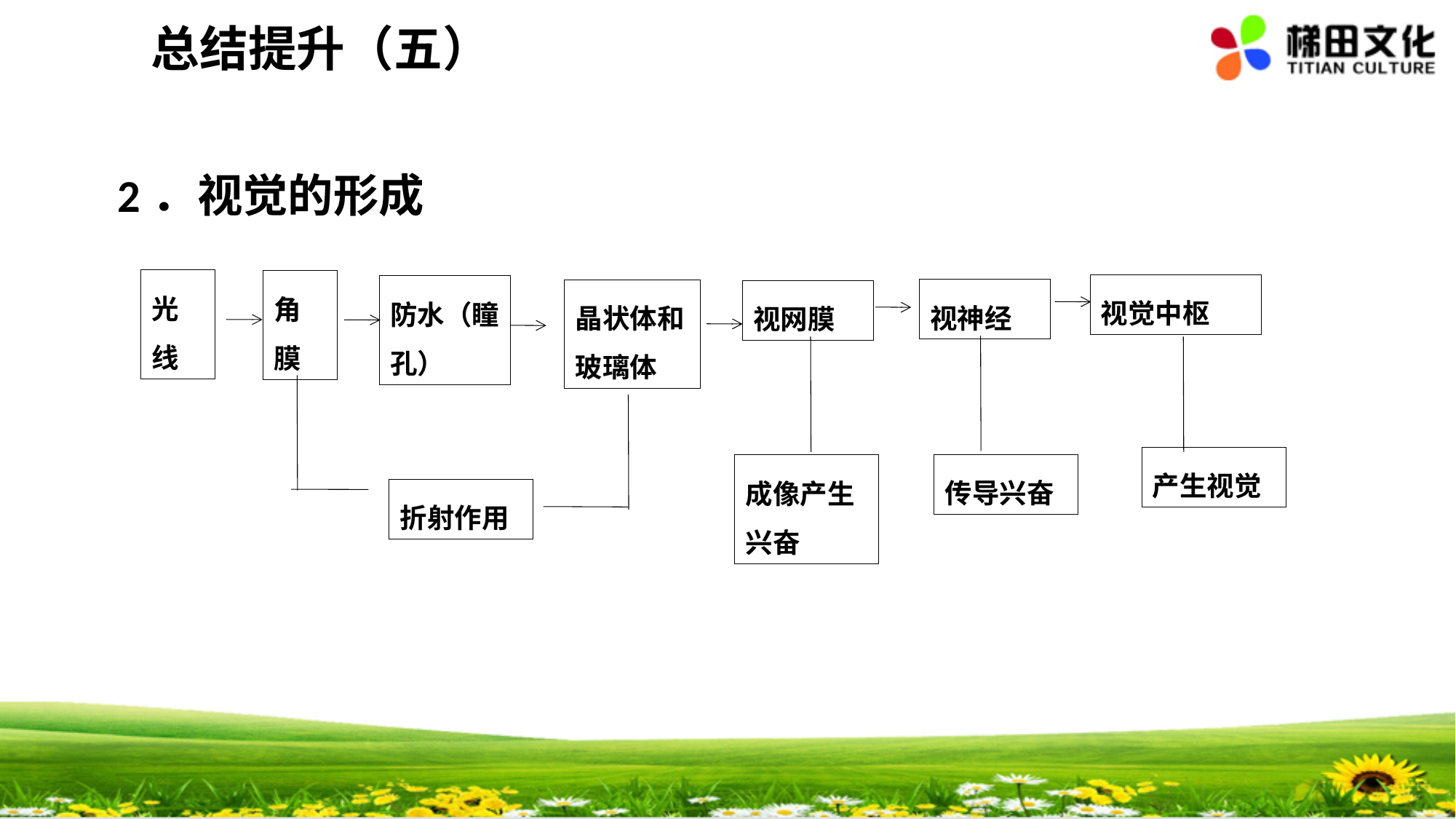

总结提升（五）
2．视觉的形成
光线
角膜
视觉中枢
防水（瞳孔）
视神经
晶状体和玻璃体
视网膜
产生视觉
传导兴奋
成像产生兴奋
折射作用